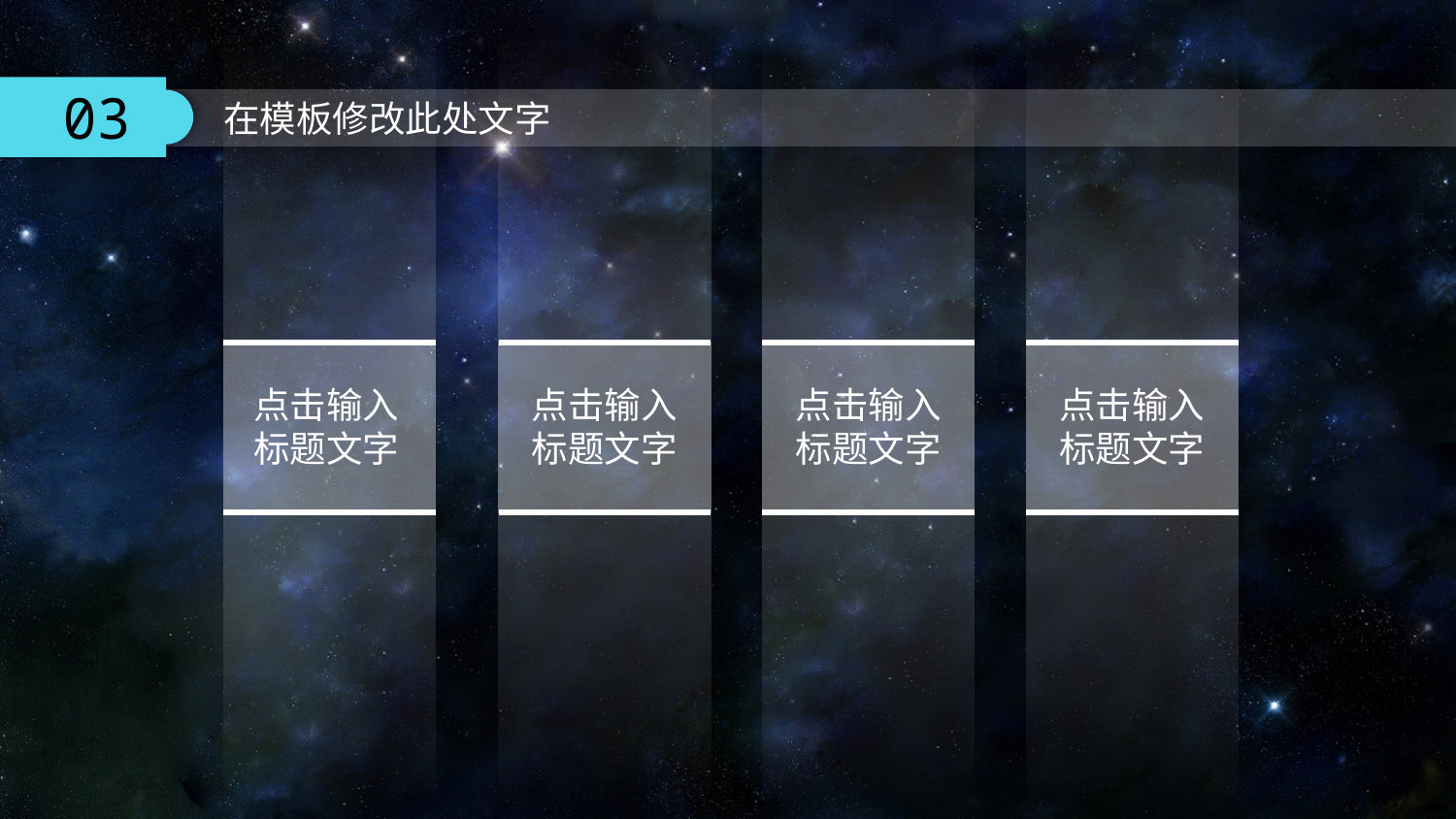

点击输入
标题文字
点击输入
标题文字
点击输入
标题文字
点击输入
标题文字